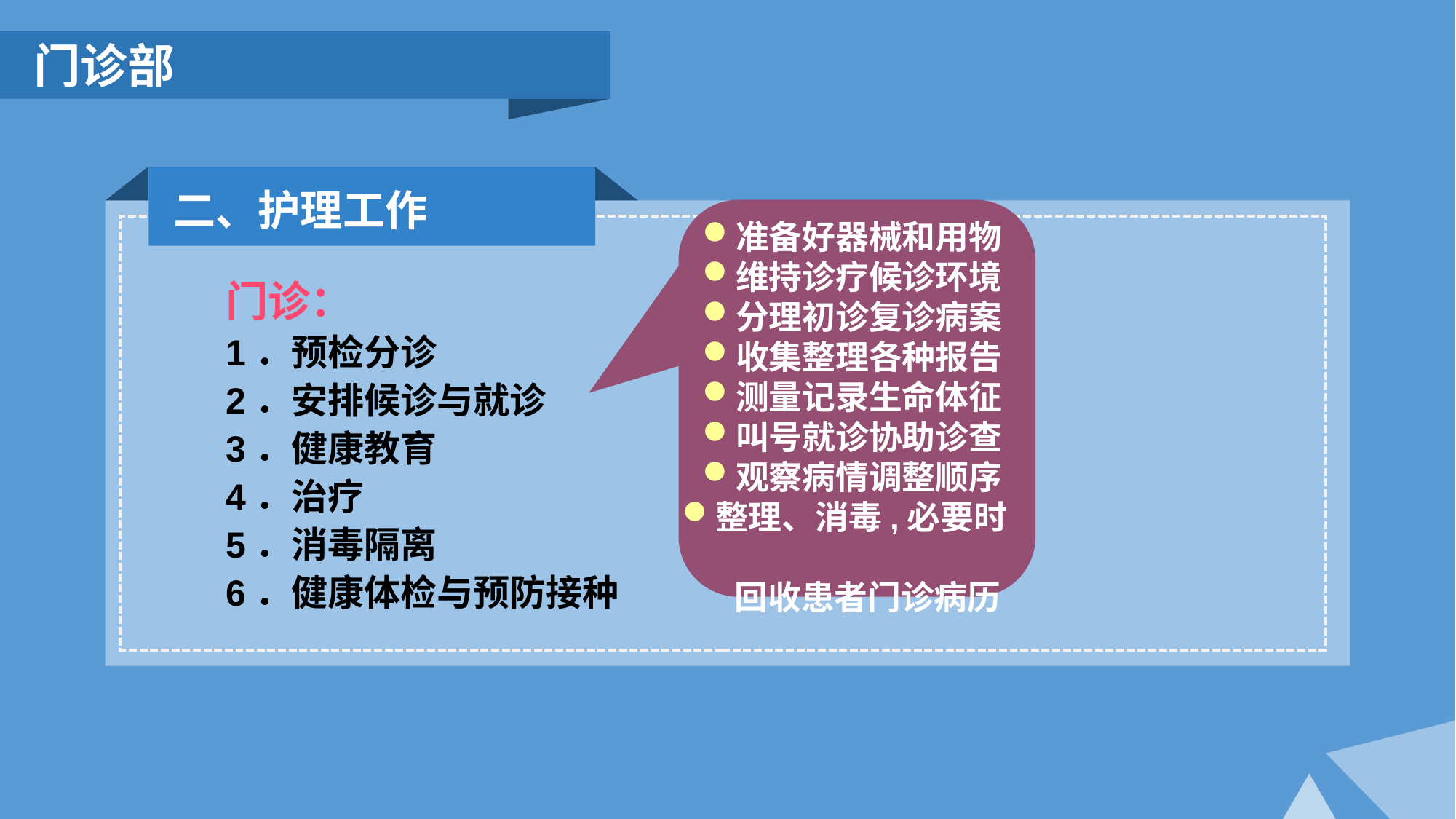

门诊部

二、护理工作

准备好器械和用物
维持诊疗候诊环境
分理初诊复诊病案
收集整理各种报告
测量记录生命体征
叫号就诊协助诊查
观察病情调整顺序
整理、消毒,必要时
   回收患者门诊病历

门诊：
1．预检分诊
2．安排候诊与就诊
3．健康教育
4．治疗
5．消毒隔离
6．健康体检与预防接种